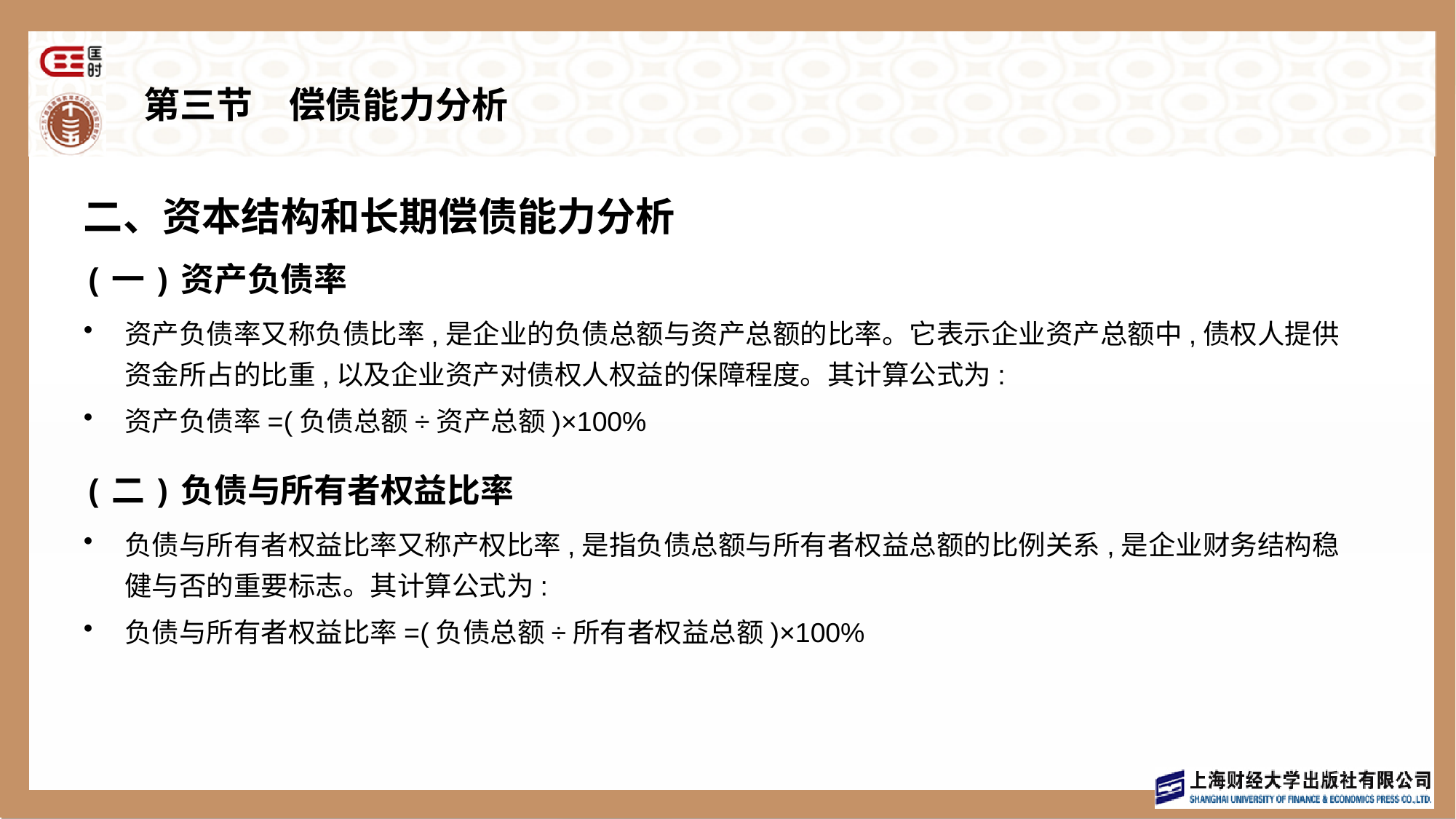

# 第三节　偿债能力分析
二、资本结构和长期偿债能力分析
(一)资产负债率
资产负债率又称负债比率,是企业的负债总额与资产总额的比率。它表示企业资产总额中,债权人提供资金所占的比重,以及企业资产对债权人权益的保障程度。其计算公式为:
资产负债率=(负债总额÷资产总额)×100%
(二)负债与所有者权益比率
负债与所有者权益比率又称产权比率,是指负债总额与所有者权益总额的比例关系,是企业财务结构稳健与否的重要标志。其计算公式为:
负债与所有者权益比率=(负债总额÷所有者权益总额)×100%